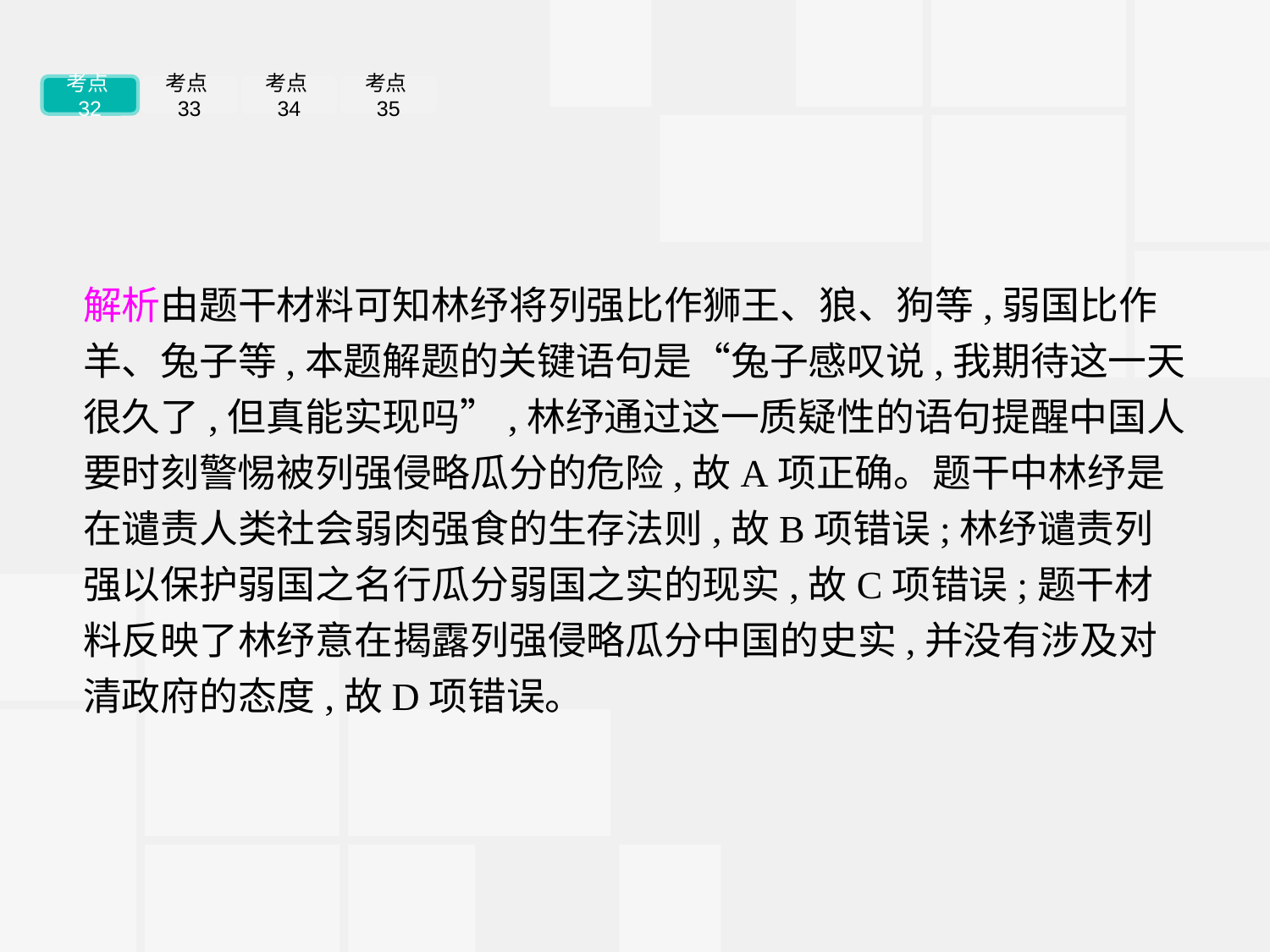

考点32
考点33
考点34
考点35
解析由题干材料可知林纾将列强比作狮王、狼、狗等,弱国比作羊、兔子等,本题解题的关键语句是“兔子感叹说,我期待这一天很久了,但真能实现吗”,林纾通过这一质疑性的语句提醒中国人要时刻警惕被列强侵略瓜分的危险,故A项正确。题干中林纾是在谴责人类社会弱肉强食的生存法则,故B项错误;林纾谴责列强以保护弱国之名行瓜分弱国之实的现实,故C项错误;题干材料反映了林纾意在揭露列强侵略瓜分中国的史实,并没有涉及对清政府的态度,故D项错误。